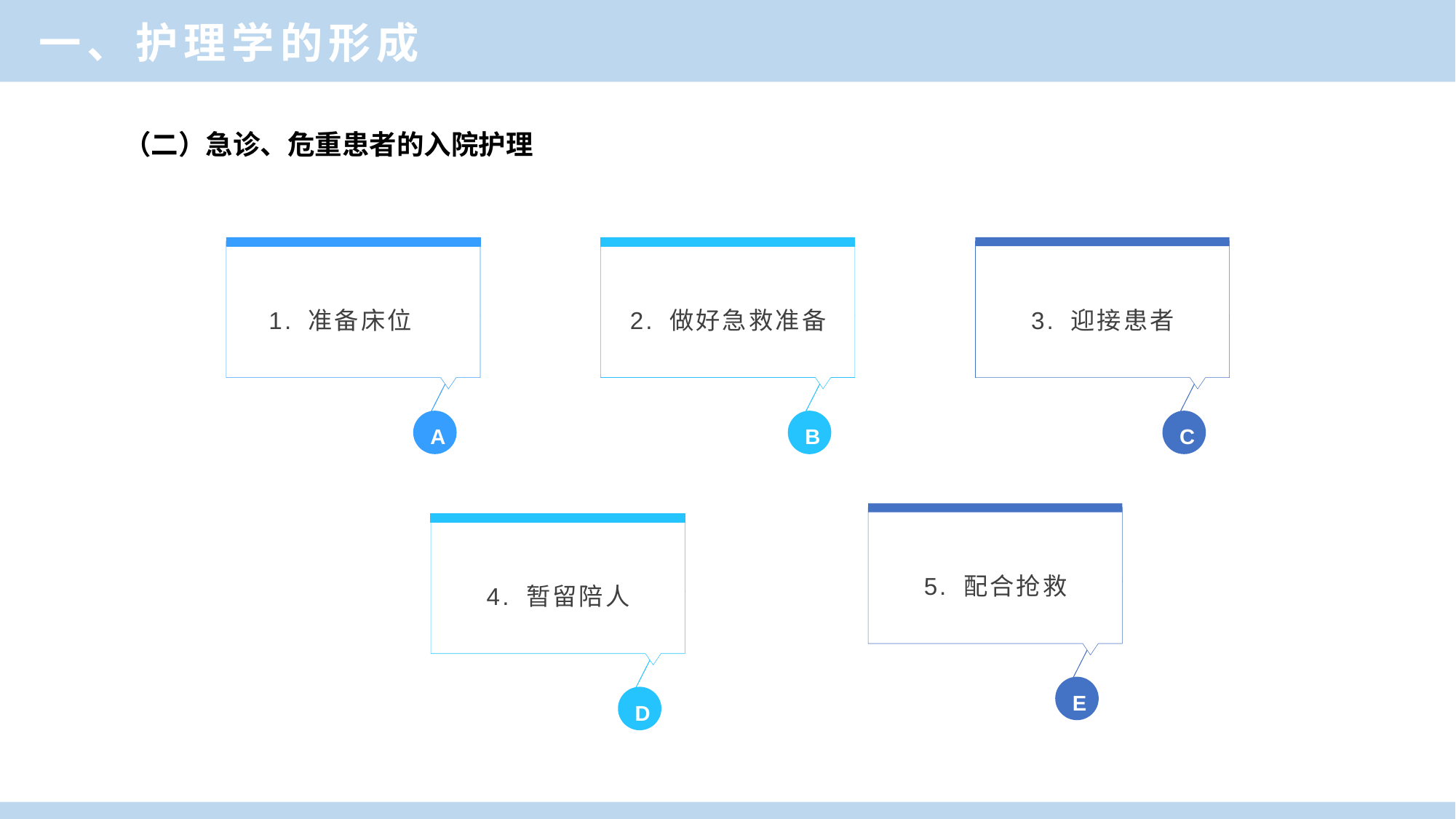

一、护理学的形成
（二）急诊、危重患者的入院护理

1. 准备床位
A

2. 做好急救准备
B

3. 迎接患者
C

5. 配合抢救
E

4. 暂留陪人
D